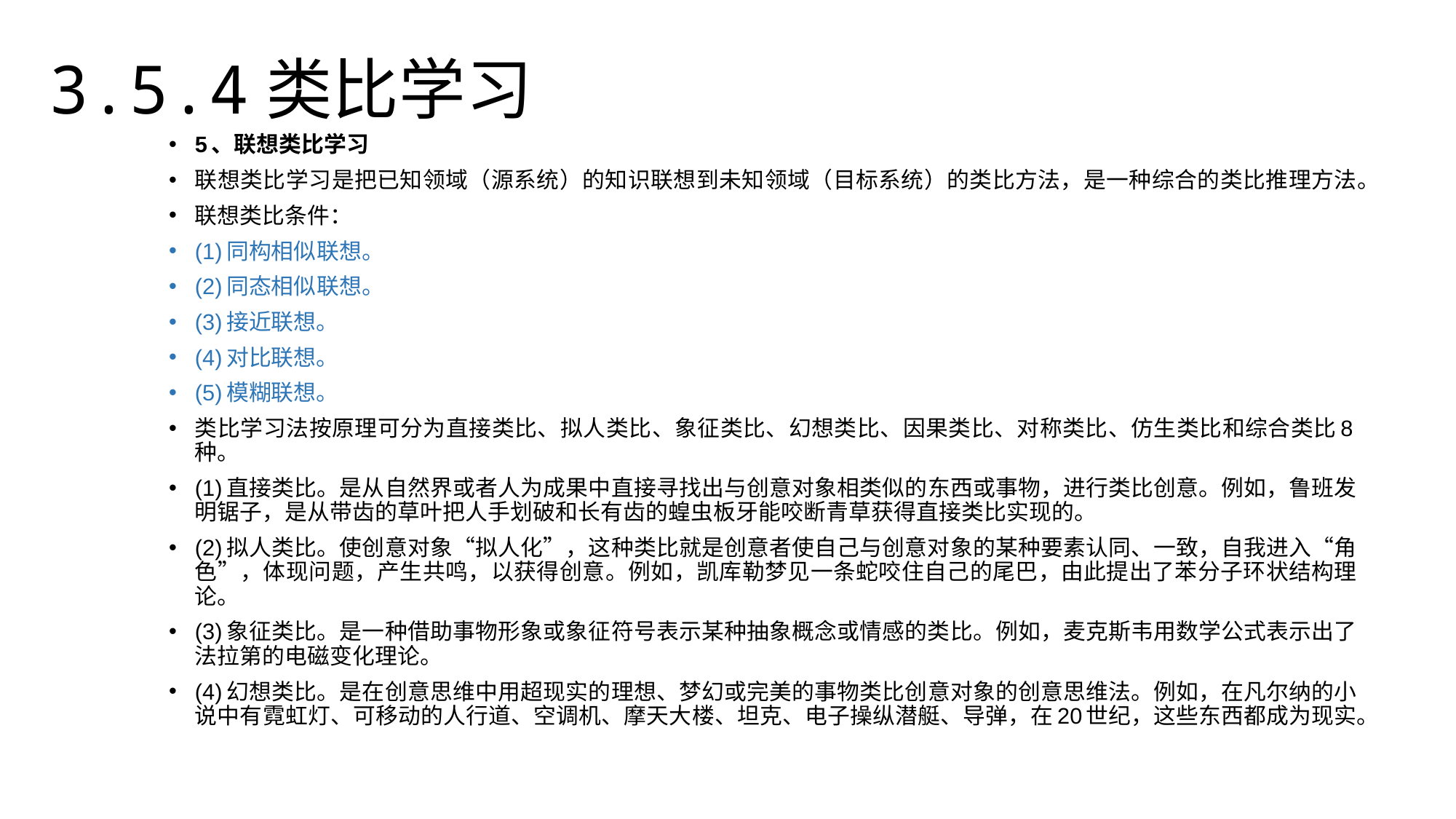

3.5.4类比学习
5、联想类比学习
联想类比学习是把已知领域（源系统）的知识联想到未知领域（目标系统）的类比方法，是一种综合的类比推理方法。
联想类比条件：
(1)同构相似联想。
(2)同态相似联想。
(3)接近联想。
(4)对比联想。
(5)模糊联想。
类比学习法按原理可分为直接类比、拟人类比、象征类比、幻想类比、因果类比、对称类比、仿生类比和综合类比8种。
(1)直接类比。是从自然界或者人为成果中直接寻找出与创意对象相类似的东西或事物，进行类比创意。例如，鲁班发明锯子，是从带齿的草叶把人手划破和长有齿的蝗虫板牙能咬断青草获得直接类比实现的。
(2)拟人类比。使创意对象“拟人化”，这种类比就是创意者使自己与创意对象的某种要素认同、一致，自我进入“角色”，体现问题，产生共鸣，以获得创意。例如，凯库勒梦见一条蛇咬住自己的尾巴，由此提出了苯分子环状结构理论。
(3)象征类比。是一种借助事物形象或象征符号表示某种抽象概念或情感的类比。例如，麦克斯韦用数学公式表示出了法拉第的电磁变化理论。
(4)幻想类比。是在创意思维中用超现实的理想、梦幻或完美的事物类比创意对象的创意思维法。例如，在凡尔纳的小说中有霓虹灯、可移动的人行道、空调机、摩天大楼、坦克、电子操纵潜艇、导弹，在20世纪，这些东西都成为现实。